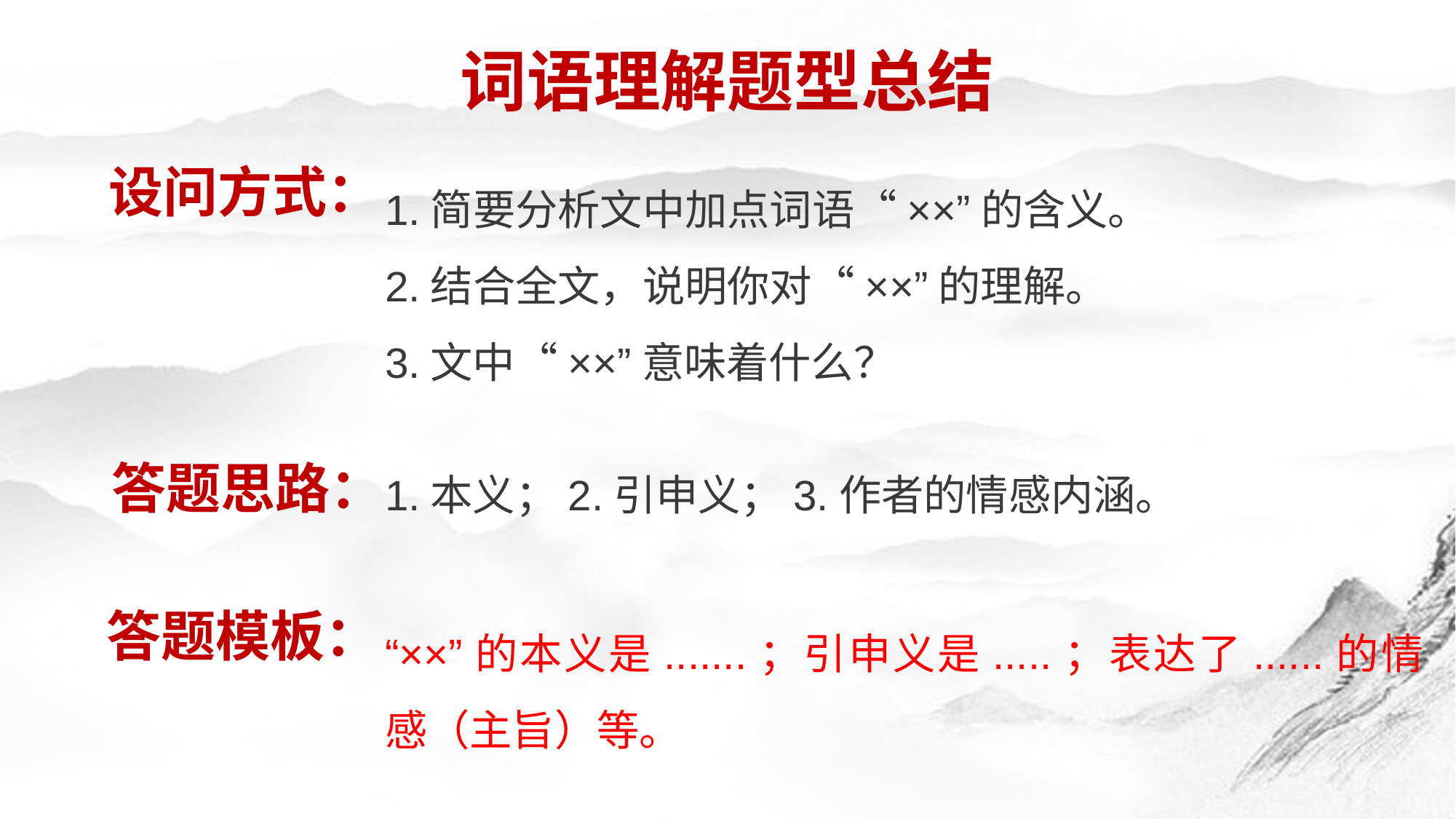

词语理解题型总结
设问方式：
1.简要分析文中加点词语“××”的含义。
2.结合全文，说明你对“××”的理解。
3.文中“××”意味着什么？
1.本义；2.引申义；3.作者的情感内涵。
答题思路：
答题模板：
“××”的本义是.......；引申义是.....；表达了......的情感（主旨）等。